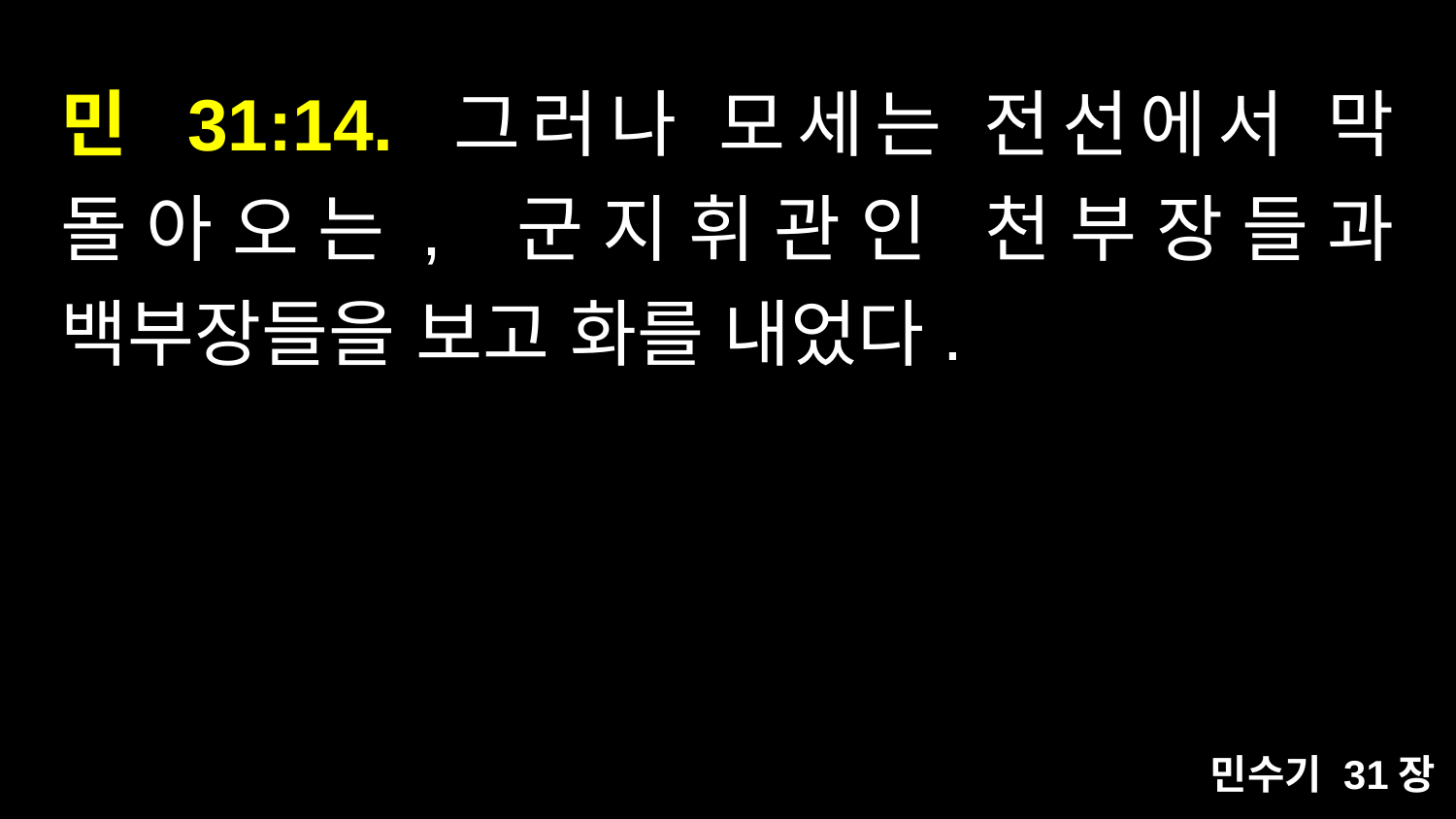

# 민 31:14. 그러나 모세는 전선에서 막 돌아오는, 군지휘관인 천부장들과 백부장들을 보고 화를 내었다.
민수기 31장